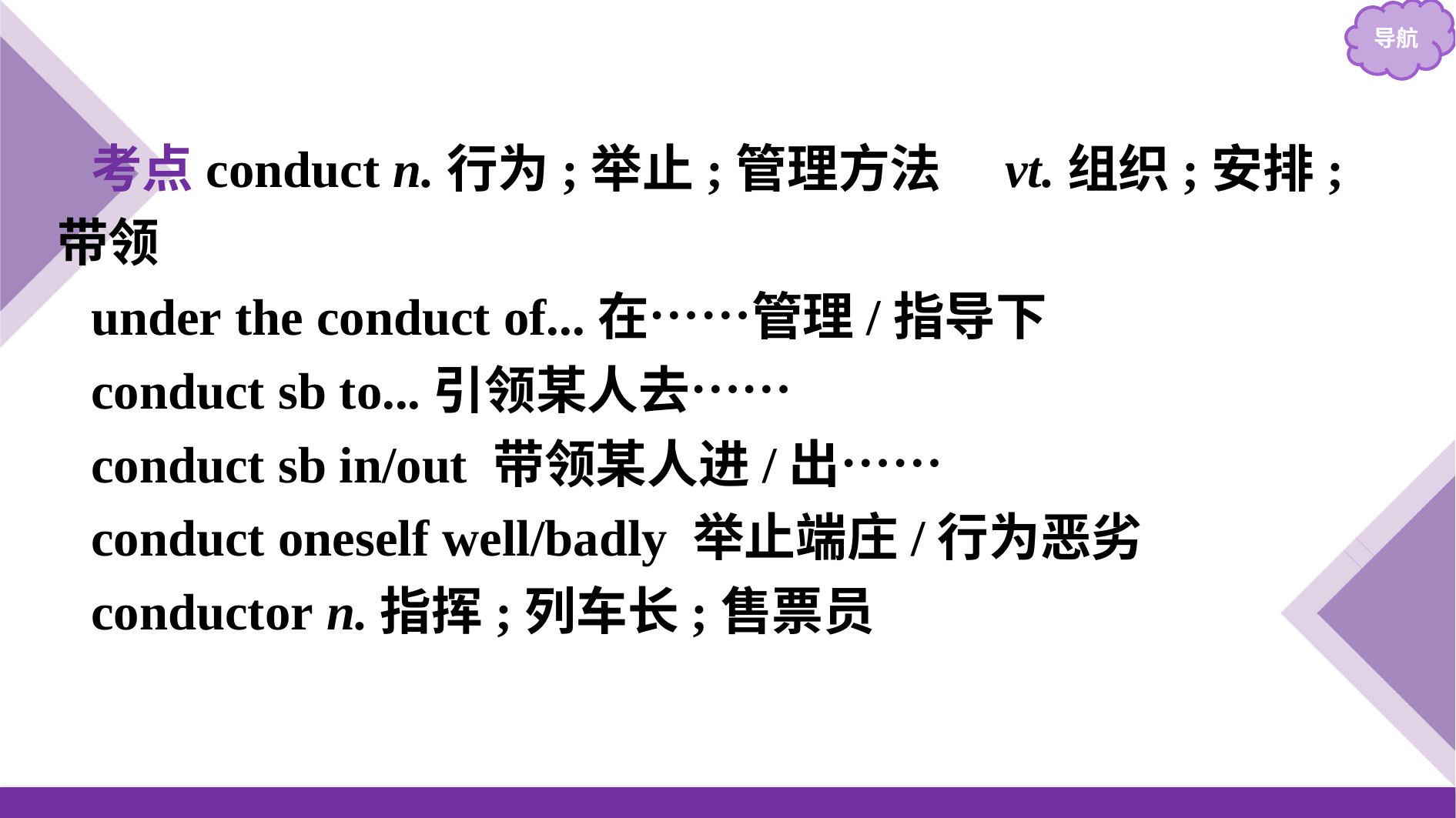

考点conduct n.行为;举止;管理方法　vt.组织;安排;带领
under the conduct of...在……管理/指导下
conduct sb to...引领某人去……
conduct sb in/out 带领某人进/出……
conduct oneself well/badly 举止端庄/行为恶劣
conductor n.指挥;列车长;售票员